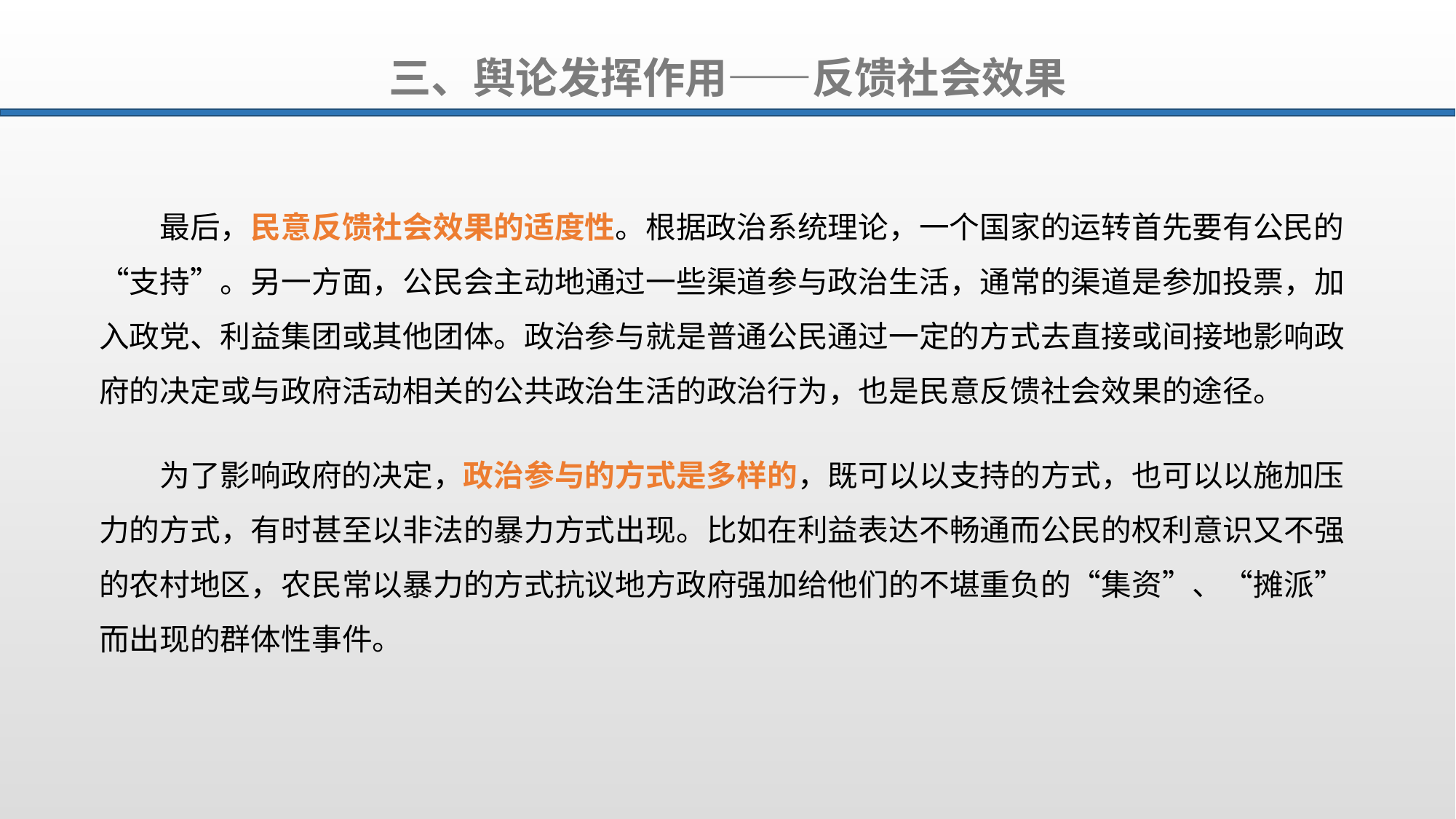

三、舆论发挥作用——反馈社会效果

最后，民意反馈社会效果的适度性。根据政治系统理论，一个国家的运转首先要有公民的“支持”。另一方面，公民会主动地通过一些渠道参与政治生活，通常的渠道是参加投票，加入政党、利益集团或其他团体。政治参与就是普通公民通过一定的方式去直接或间接地影响政府的决定或与政府活动相关的公共政治生活的政治行为，也是民意反馈社会效果的途径。
为了影响政府的决定，政治参与的方式是多样的，既可以以支持的方式，也可以以施加压力的方式，有时甚至以非法的暴力方式出现。比如在利益表达不畅通而公民的权利意识又不强的农村地区，农民常以暴力的方式抗议地方政府强加给他们的不堪重负的“集资”、“摊派”而出现的群体性事件。